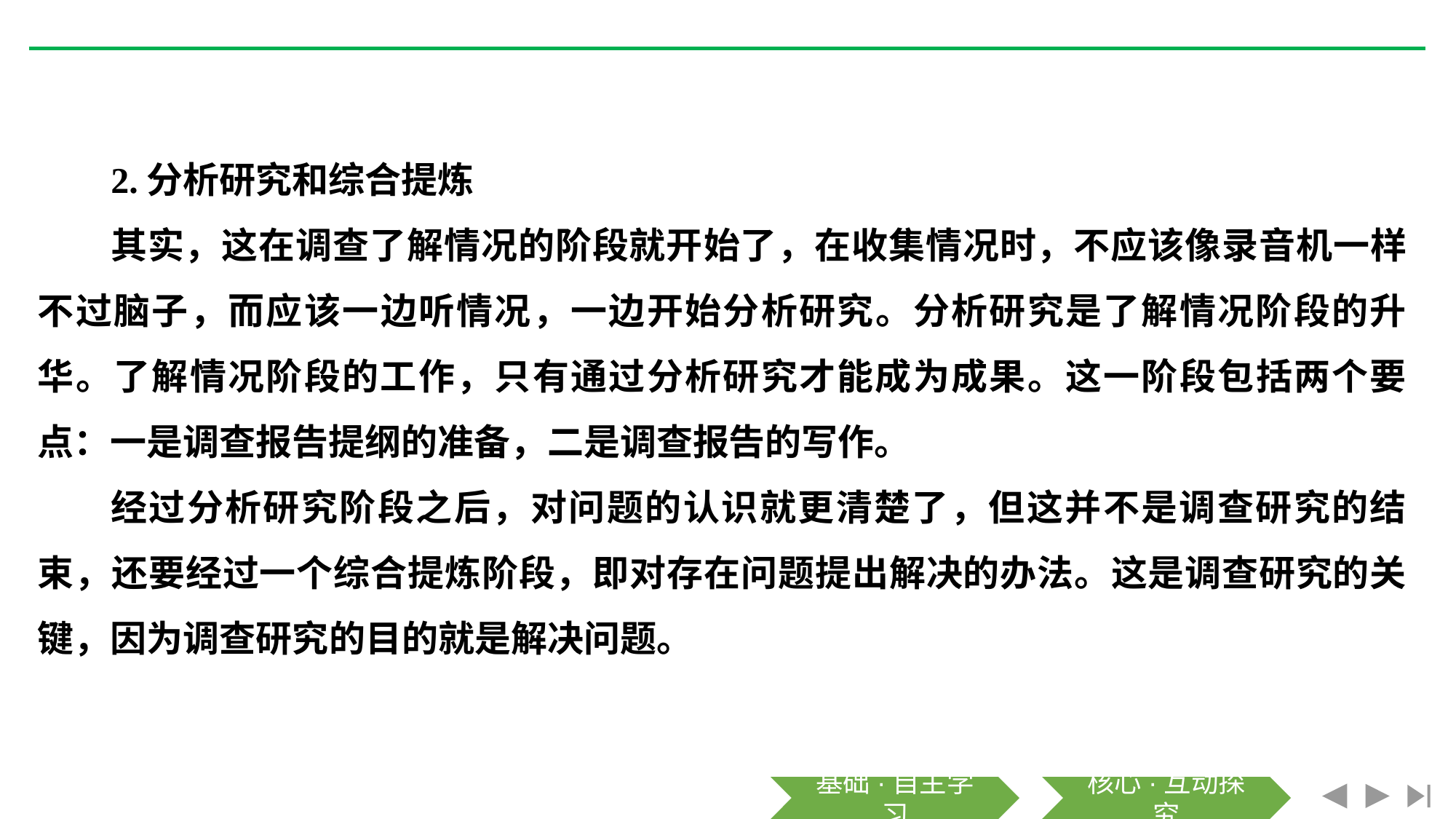

2.分析研究和综合提炼
其实，这在调查了解情况的阶段就开始了，在收集情况时，不应该像录音机一样不过脑子，而应该一边听情况，一边开始分析研究。分析研究是了解情况阶段的升华。了解情况阶段的工作，只有通过分析研究才能成为成果。这一阶段包括两个要点：一是调查报告提纲的准备，二是调查报告的写作。
经过分析研究阶段之后，对问题的认识就更清楚了，但这并不是调查研究的结束，还要经过一个综合提炼阶段，即对存在问题提出解决的办法。这是调查研究的关键，因为调查研究的目的就是解决问题。